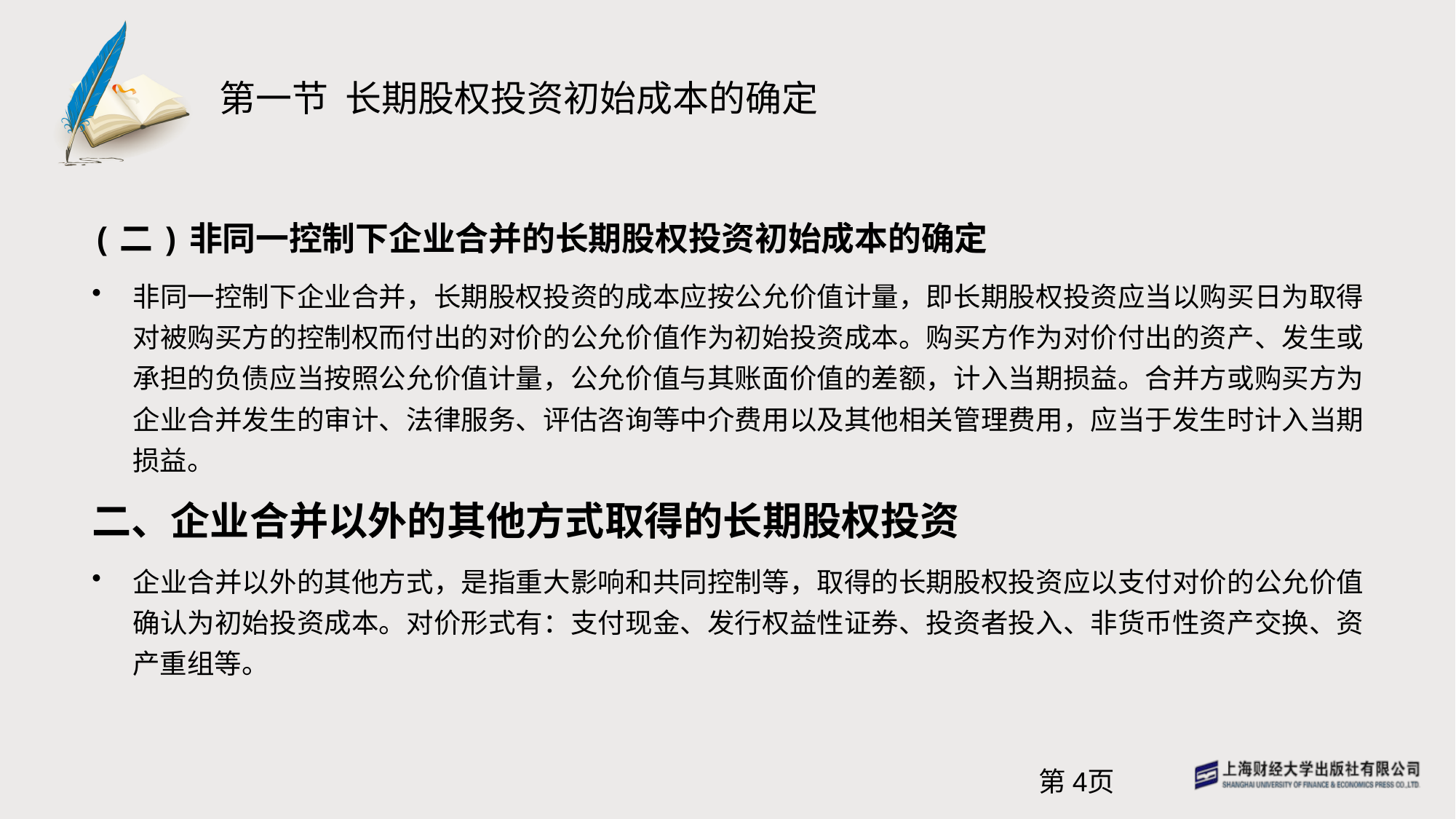

# 第一节  长期股权投资初始成本的确定
(二)非同一控制下企业合并的长期股权投资初始成本的确定
非同一控制下企业合并，长期股权投资的成本应按公允价值计量，即长期股权投资应当以购买日为取得对被购买方的控制权而付出的对价的公允价值作为初始投资成本。购买方作为对价付出的资产、发生或承担的负债应当按照公允价值计量，公允价值与其账面价值的差额，计入当期损益。合并方或购买方为企业合并发生的审计、法律服务、评估咨询等中介费用以及其他相关管理费用，应当于发生时计入当期损益。
二、企业合并以外的其他方式取得的长期股权投资
企业合并以外的其他方式，是指重大影响和共同控制等，取得的长期股权投资应以支付对价的公允价值确认为初始投资成本。对价形式有：支付现金、发行权益性证券、投资者投入、非货币性资产交换、资产重组等。

4